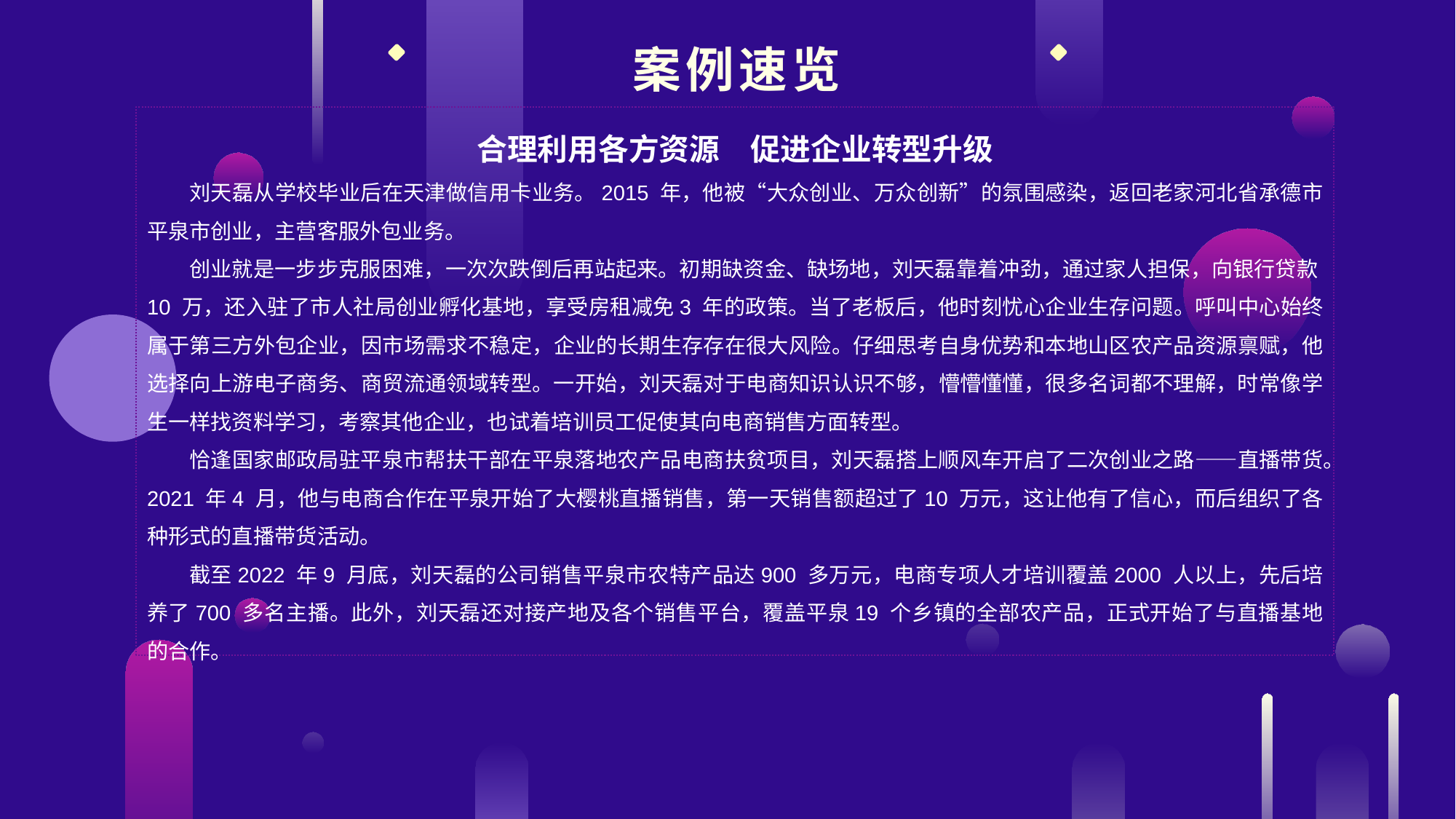

案例速览

合理利用各方资源　促进企业转型升级
刘天磊从学校毕业后在天津做信用卡业务。2015 年，他被“大众创业、万众创新”的氛围感染，返回老家河北省承德市平泉市创业，主营客服外包业务。
创业就是一步步克服困难，一次次跌倒后再站起来。初期缺资金、缺场地，刘天磊靠着冲劲，通过家人担保，向银行贷款10 万，还入驻了市人社局创业孵化基地，享受房租减免3 年的政策。当了老板后，他时刻忧心企业生存问题。呼叫中心始终属于第三方外包企业，因市场需求不稳定，企业的长期生存存在很大风险。仔细思考自身优势和本地山区农产品资源禀赋，他选择向上游电子商务、商贸流通领域转型。一开始，刘天磊对于电商知识认识不够，懵懵懂懂，很多名词都不理解，时常像学生一样找资料学习，考察其他企业，也试着培训员工促使其向电商销售方面转型。
恰逢国家邮政局驻平泉市帮扶干部在平泉落地农产品电商扶贫项目，刘天磊搭上顺风车开启了二次创业之路——直播带货。2021 年4 月，他与电商合作在平泉开始了大樱桃直播销售，第一天销售额超过了10 万元，这让他有了信心，而后组织了各种形式的直播带货活动。
截至2022 年9 月底，刘天磊的公司销售平泉市农特产品达900 多万元，电商专项人才培训覆盖2000 人以上，先后培养了700 多名主播。此外，刘天磊还对接产地及各个销售平台，覆盖平泉19 个乡镇的全部农产品，正式开始了与直播基地的合作。